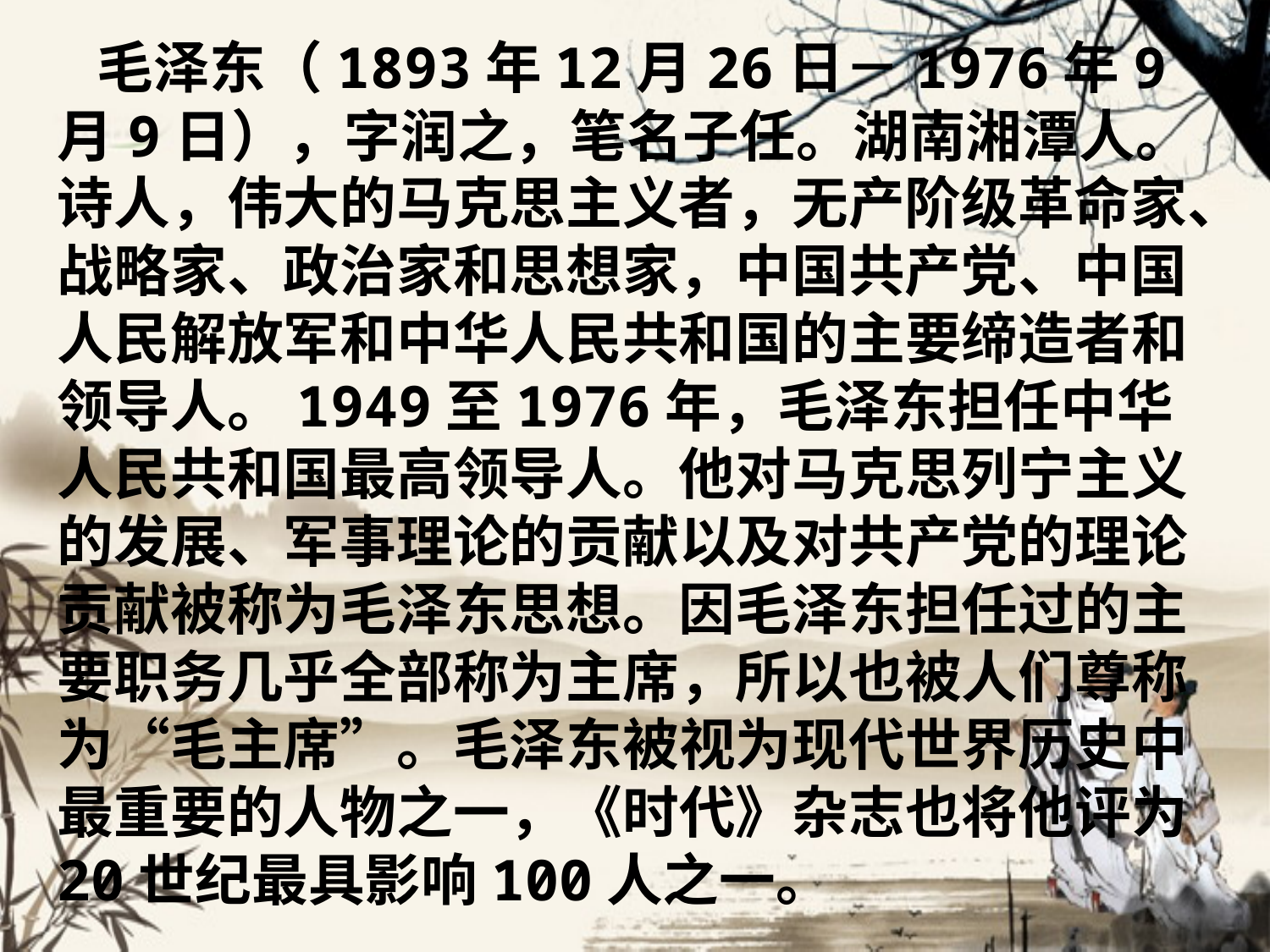

毛泽东（1893年12月26日－1976年9月9日），字润之，笔名子任。湖南湘潭人。诗人，伟大的马克思主义者，无产阶级革命家、战略家、政治家和思想家，中国共产党、中国人民解放军和中华人民共和国的主要缔造者和领导人。1949至1976年，毛泽东担任中华人民共和国最高领导人。他对马克思列宁主义的发展、军事理论的贡献以及对共产党的理论贡献被称为毛泽东思想。因毛泽东担任过的主要职务几乎全部称为主席，所以也被人们尊称为“毛主席”。毛泽东被视为现代世界历史中最重要的人物之一，《时代》杂志也将他评为20世纪最具影响100人之一。